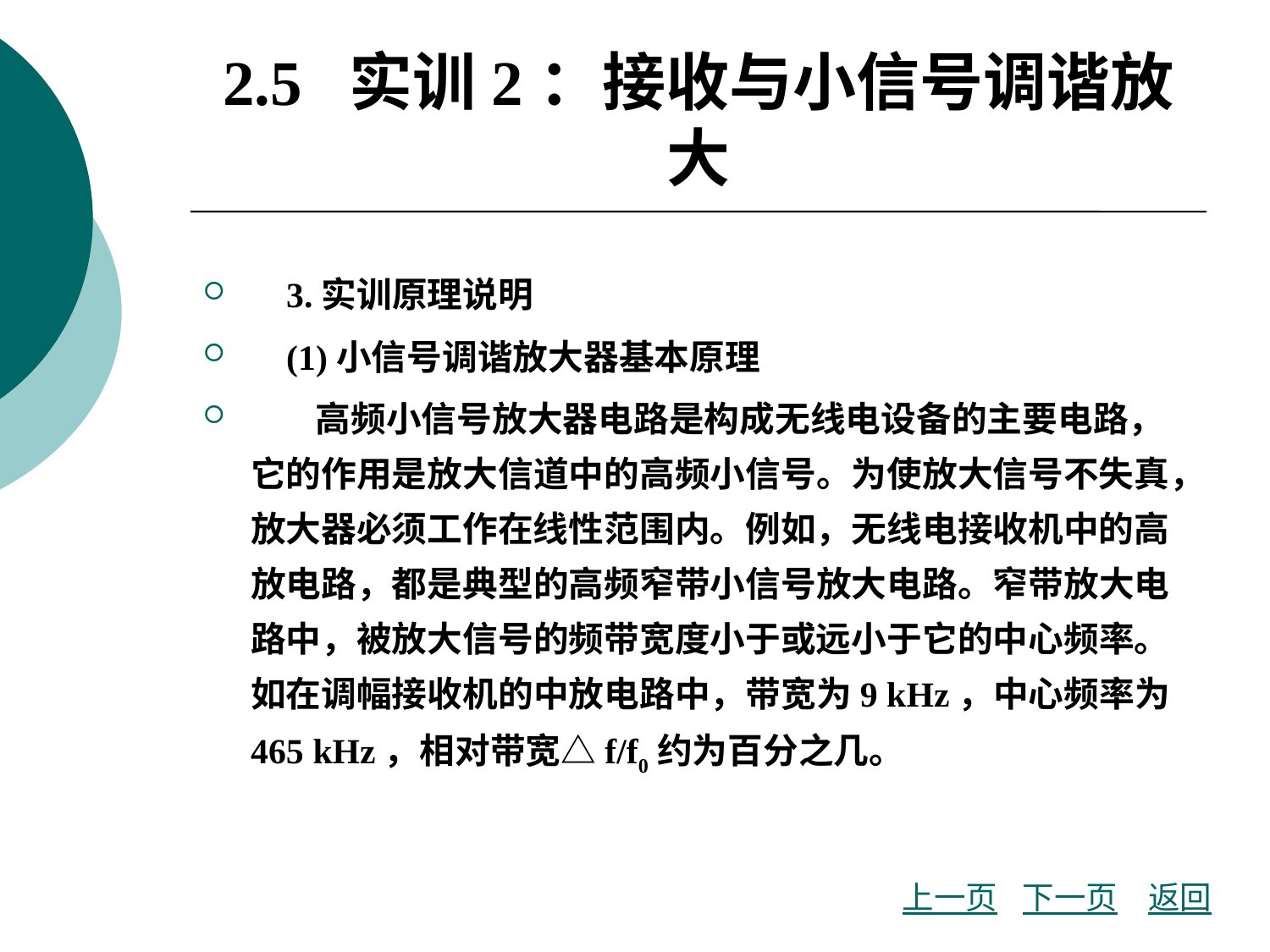

# 2.5  实训2：接收与小信号调谐放大
    3.实训原理说明
    (1)小信号调谐放大器基本原理
       高频小信号放大器电路是构成无线电设备的主要电路，它的作用是放大信道中的高频小信号。为使放大信号不失真，放大器必须工作在线性范围内。例如，无线电接收机中的高放电路，都是典型的高频窄带小信号放大电路。窄带放大电路中，被放大信号的频带宽度小于或远小于它的中心频率。如在调幅接收机的中放电路中，带宽为9 kHz，中心频率为465 kHz，相对带宽△f/f0约为百分之几。
上一页
下一页
返回